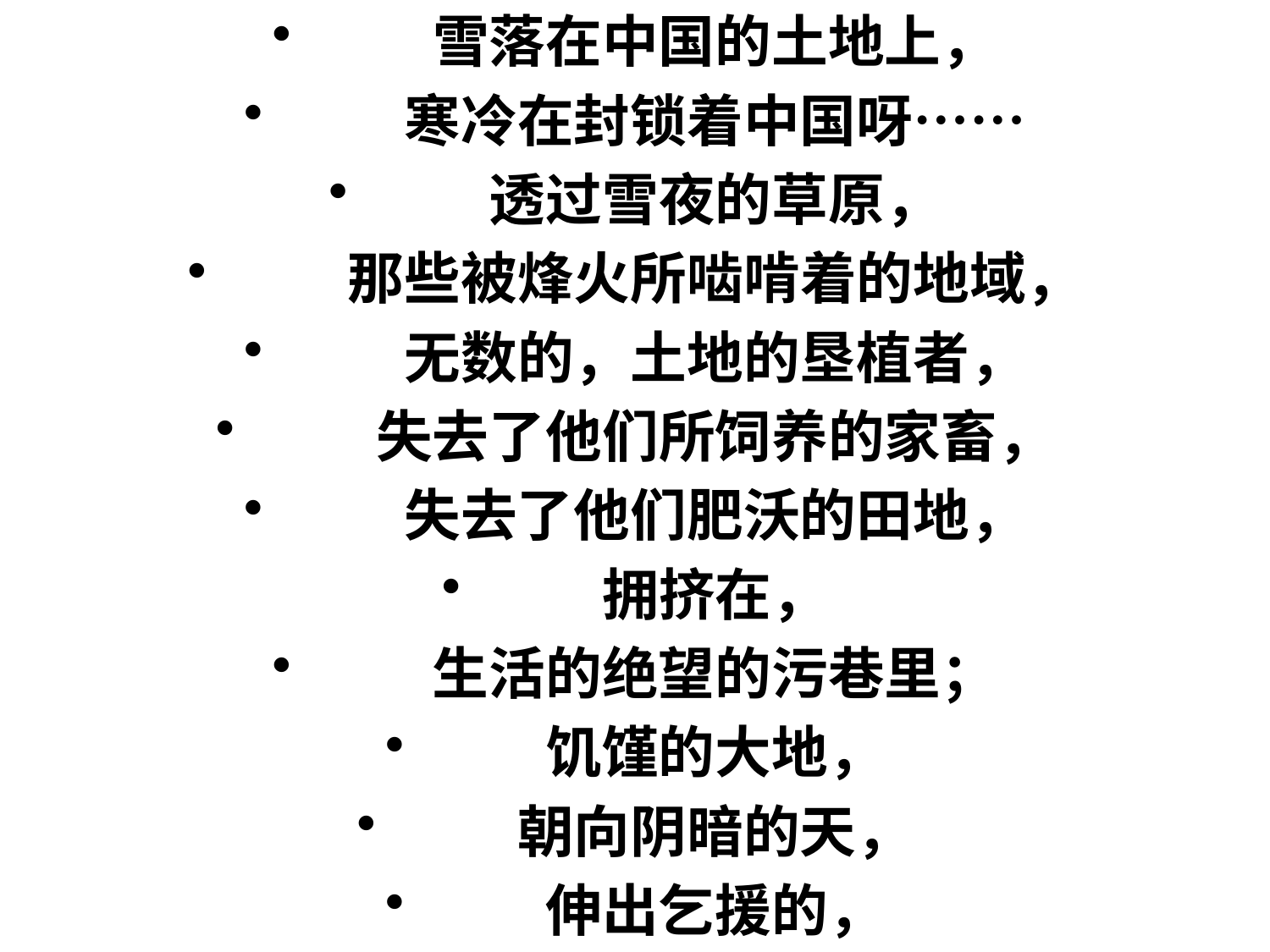

雪落在中国的土地上，
　　寒冷在封锁着中国呀……
　　透过雪夜的草原，
　　那些被烽火所啮啃着的地域，
　　无数的，土地的垦植者，
　　失去了他们所饲养的家畜，
　　失去了他们肥沃的田地，
　　拥挤在，
　　生活的绝望的污巷里；
　　饥馑的大地，
　　朝向阴暗的天，
　　伸出乞援的，